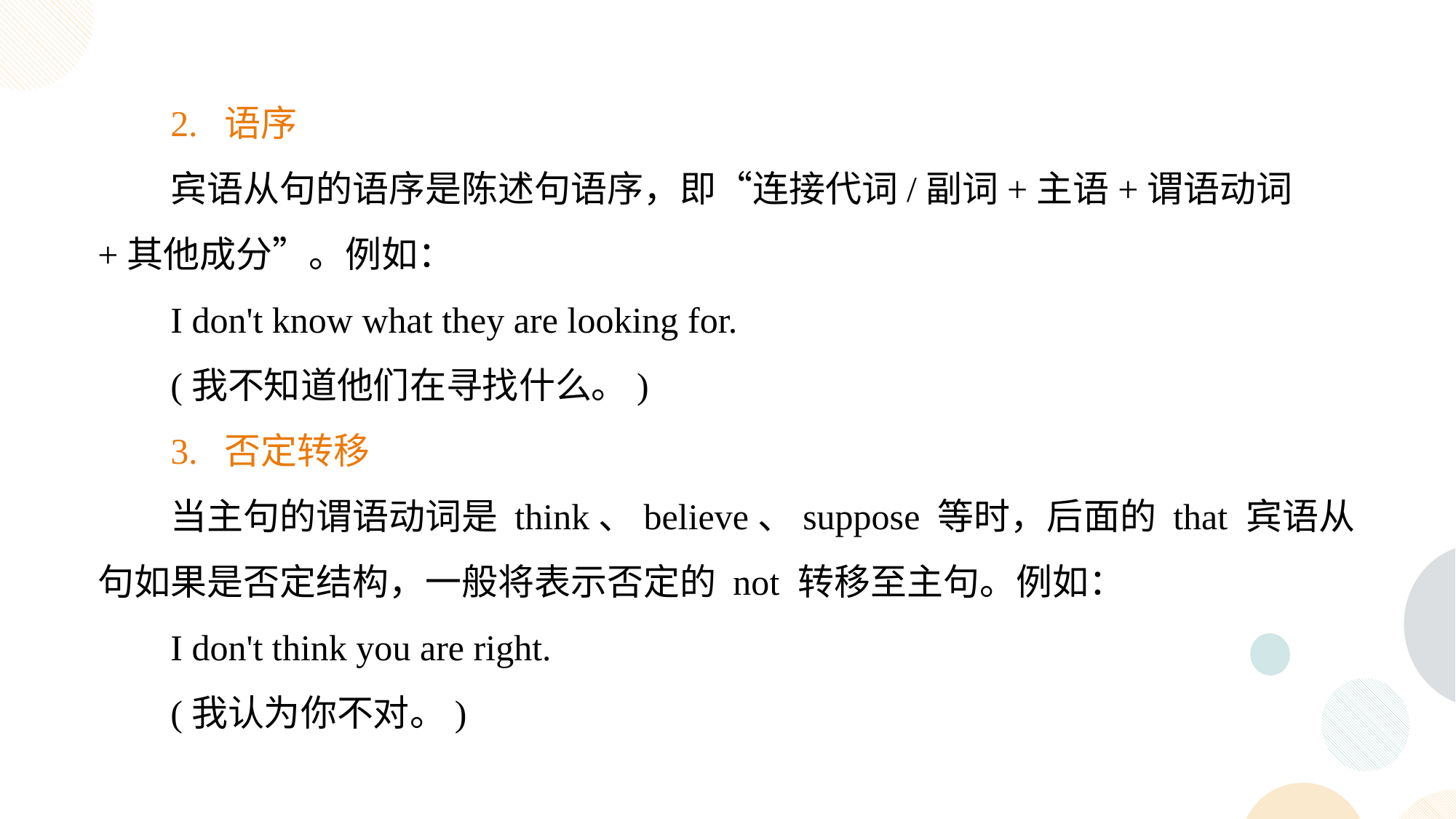

2.  语序
宾语从句的语序是陈述句语序，即“连接代词/副词+主语+谓语动词+其他成分”。例如：
I don't know what they are looking for.
(我不知道他们在寻找什么。)
3.  否定转移
当主句的谓语动词是 think、believe、suppose 等时，后面的 that 宾语从句如果是否定结构，一般将表示否定的 not 转移至主句。例如：
I don't think you are right.
(我认为你不对。)